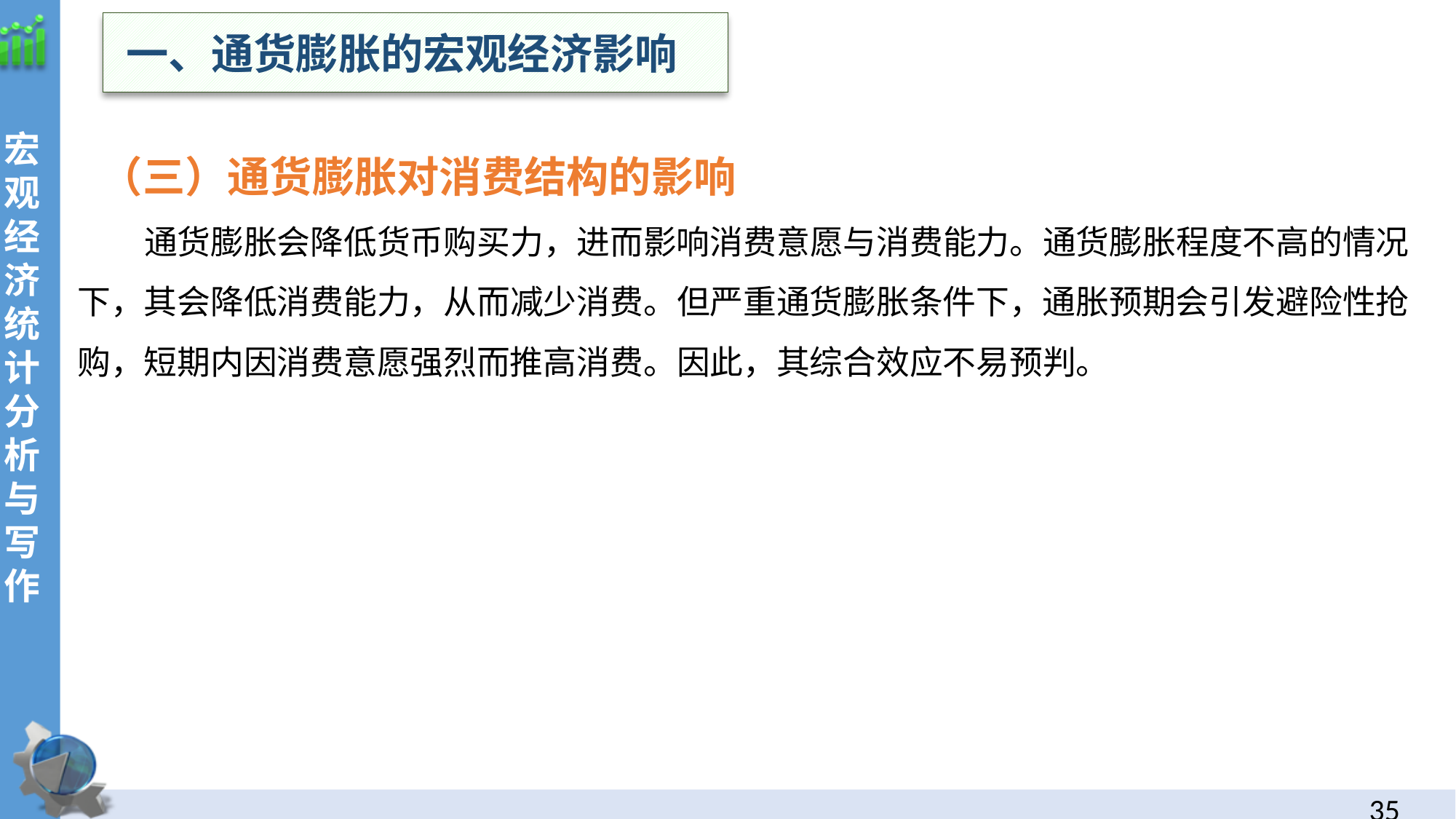

一、通货膨胀的宏观经济影响
  （三）通货膨胀对消费结构的影响
通货膨胀会降低货币购买力，进而影响消费意愿与消费能力。通货膨胀程度不高的情况下，其会降低消费能力，从而减少消费。但严重通货膨胀条件下，通胀预期会引发避险性抢购，短期内因消费意愿强烈而推高消费。因此，其综合效应不易预判。

35